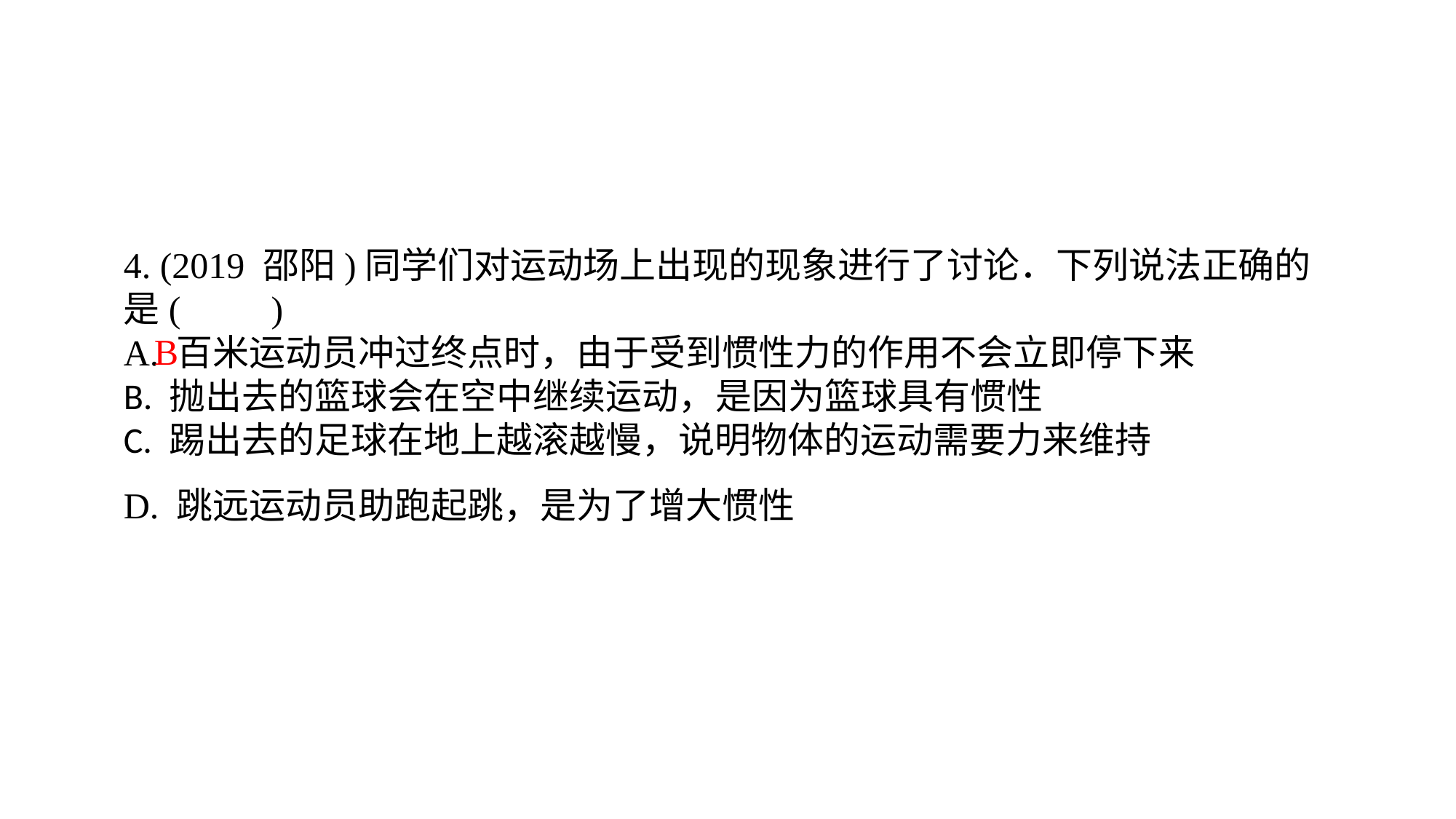

4. (2019 邵阳)同学们对运动场上出现的现象进行了讨论．下列说法正确的是(　　)A. 百米运动员冲过终点时，由于受到惯性力的作用不会立即停下来B. 抛出去的篮球会在空中继续运动，是因为篮球具有惯性C. 踢出去的足球在地上越滚越慢，说明物体的运动需要力来维持D. 跳远运动员助跑起跳，是为了增大惯性
B